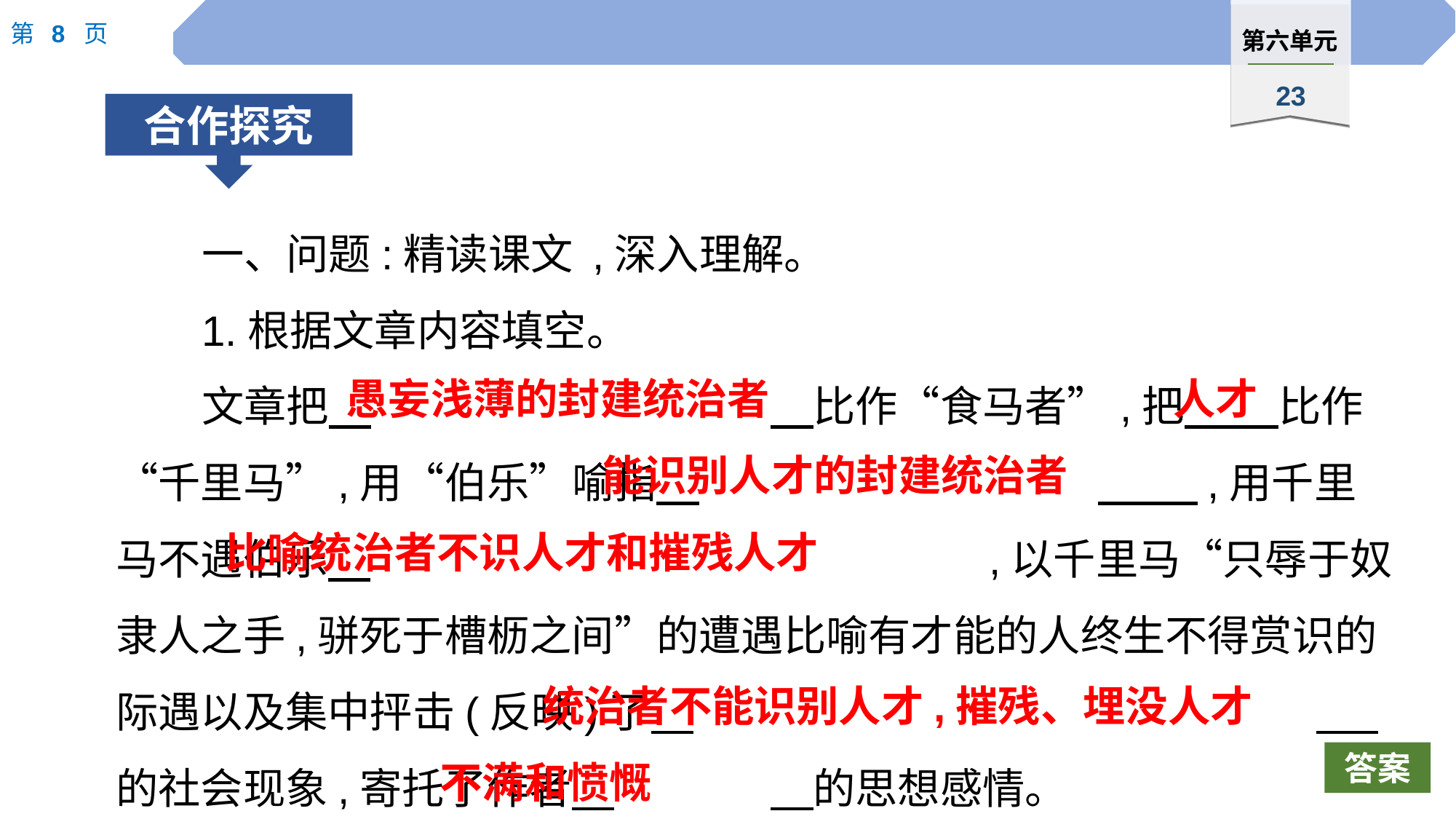

一、问题:精读课文 ,深入理解。
1.根据文章内容填空。
文章把　				　比作“食马者”,把　 　比作“千里马”,用“伯乐”喻指　				      　,用千里马不遇伯乐　						,以千里马“只辱于奴隶人之手,骈死于槽枥之间”的遭遇比喻有才能的人终生不得赏识的际遇以及集中抨击(反映)了　						  　的社会现象,寄托了作者　		　的思想感情。
愚妄浅薄的封建统治者
人才
能识别人才的封建统治者
     　比喻统治者不识人才和摧残人才
统治者不能识别人才,摧残、埋没人才
不满和愤慨
答案